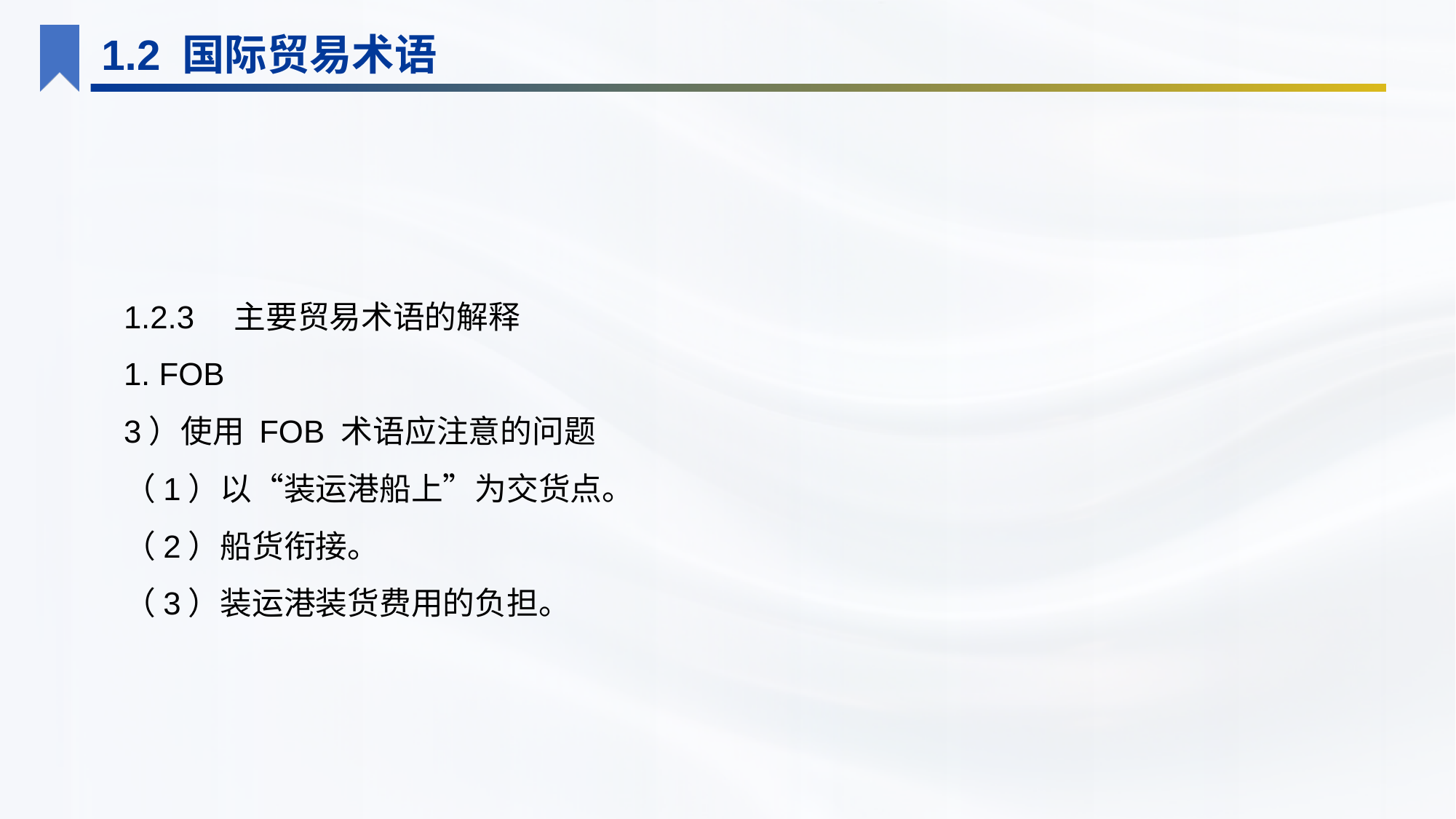

1.2 国际贸易术语
1.2.3　主要贸易术语的解释
1. FOB
3）使用 FOB 术语应注意的问题
（1）以“装运港船上”为交货点。
（2）船货衔接。
（3）装运港装货费用的负担。